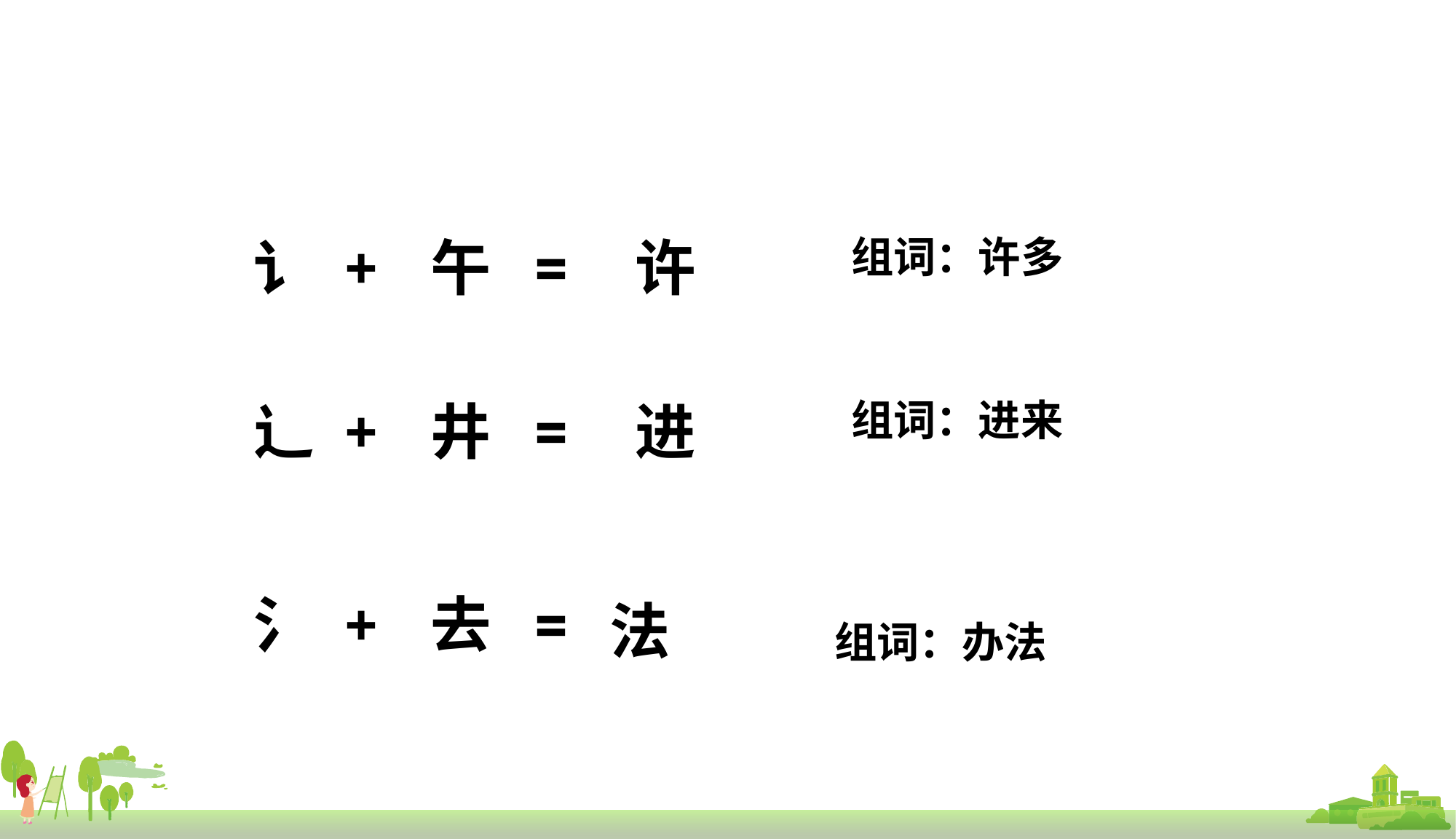

讠 + 午  =
许
组词：许多
辶 + 井  =
进
组词：进来
氵 + 去  =
法
组词：办法